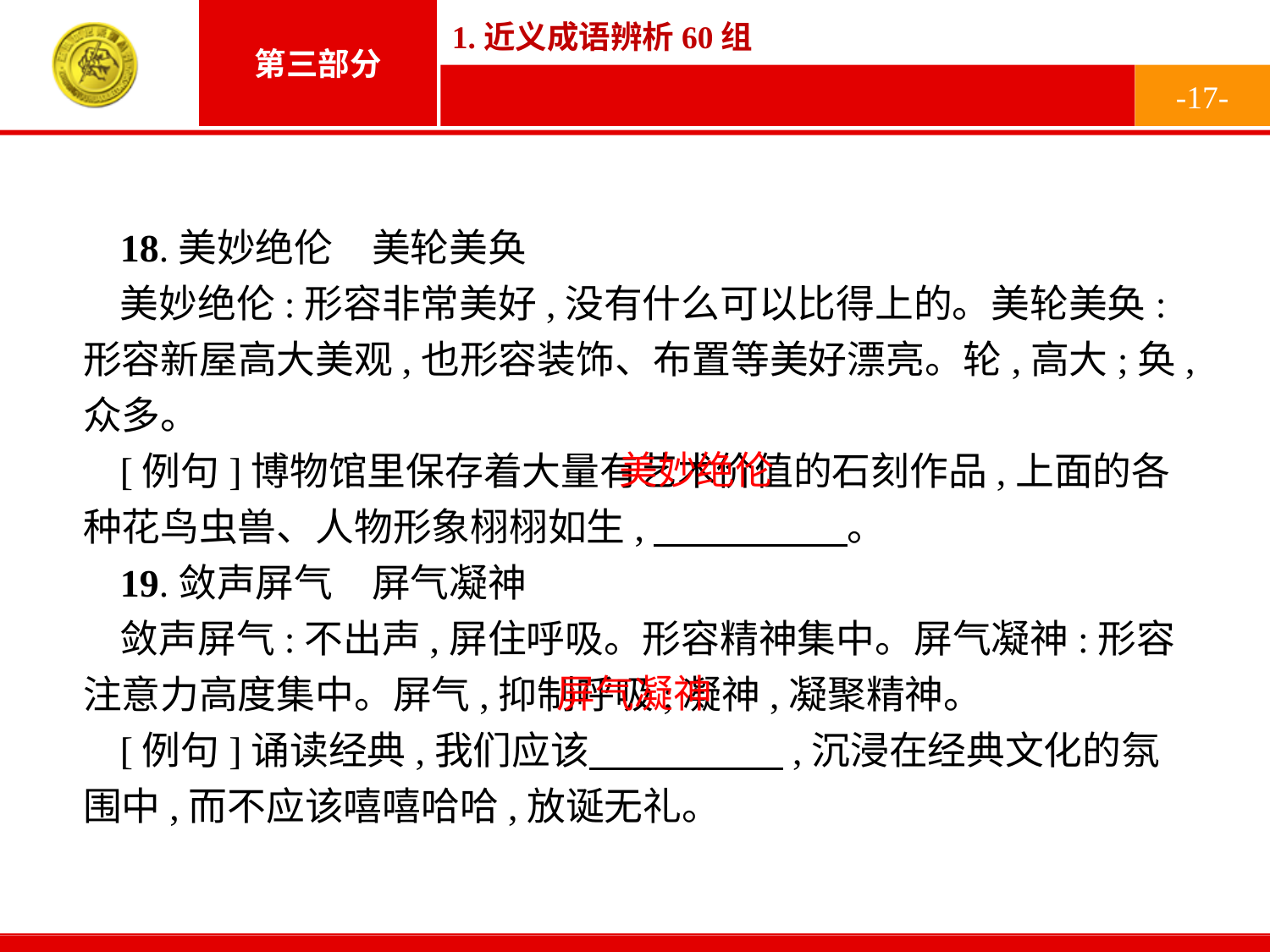

-17-
18.美妙绝伦　美轮美奂
美妙绝伦:形容非常美好,没有什么可以比得上的。美轮美奂:形容新屋高大美观,也形容装饰、布置等美好漂亮。轮,高大;奂,众多。
[例句]博物馆里保存着大量有艺术价值的石刻作品,上面的各种花鸟虫兽、人物形象栩栩如生,　　　　　。
19.敛声屏气　屏气凝神
敛声屏气:不出声,屏住呼吸。形容精神集中。屏气凝神:形容注意力高度集中。屏气,抑制呼吸;凝神,凝聚精神。
[例句]诵读经典,我们应该　　　　　,沉浸在经典文化的氛围中,而不应该嘻嘻哈哈,放诞无礼。
美妙绝伦
屏气凝神